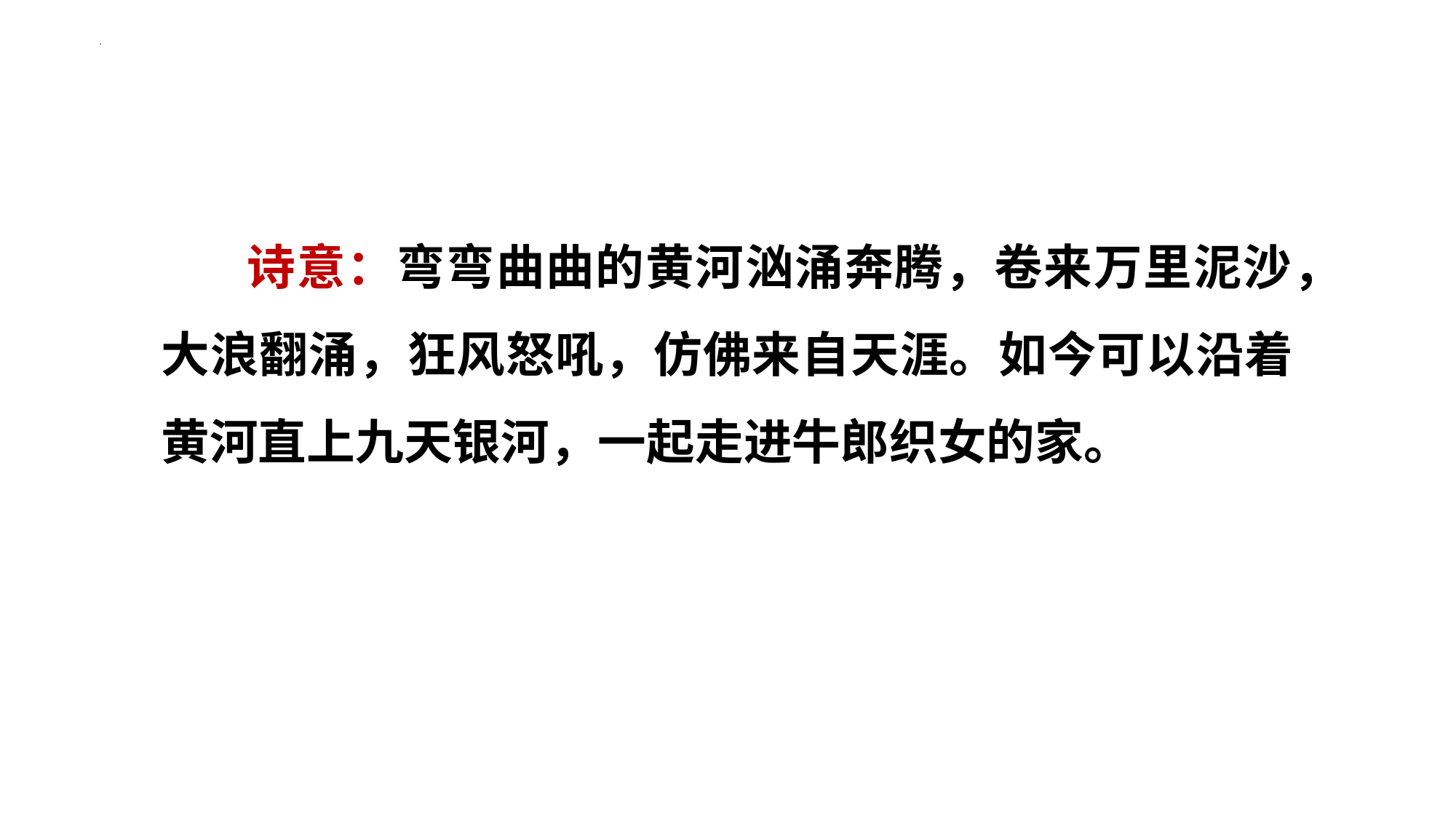

诗意：弯弯曲曲的黄河汹涌奔腾，卷来万里泥沙，大浪翻涌，狂风怒吼，仿佛来自天涯。如今可以沿着黄河直上九天银河，一起走进牛郎织女的家。